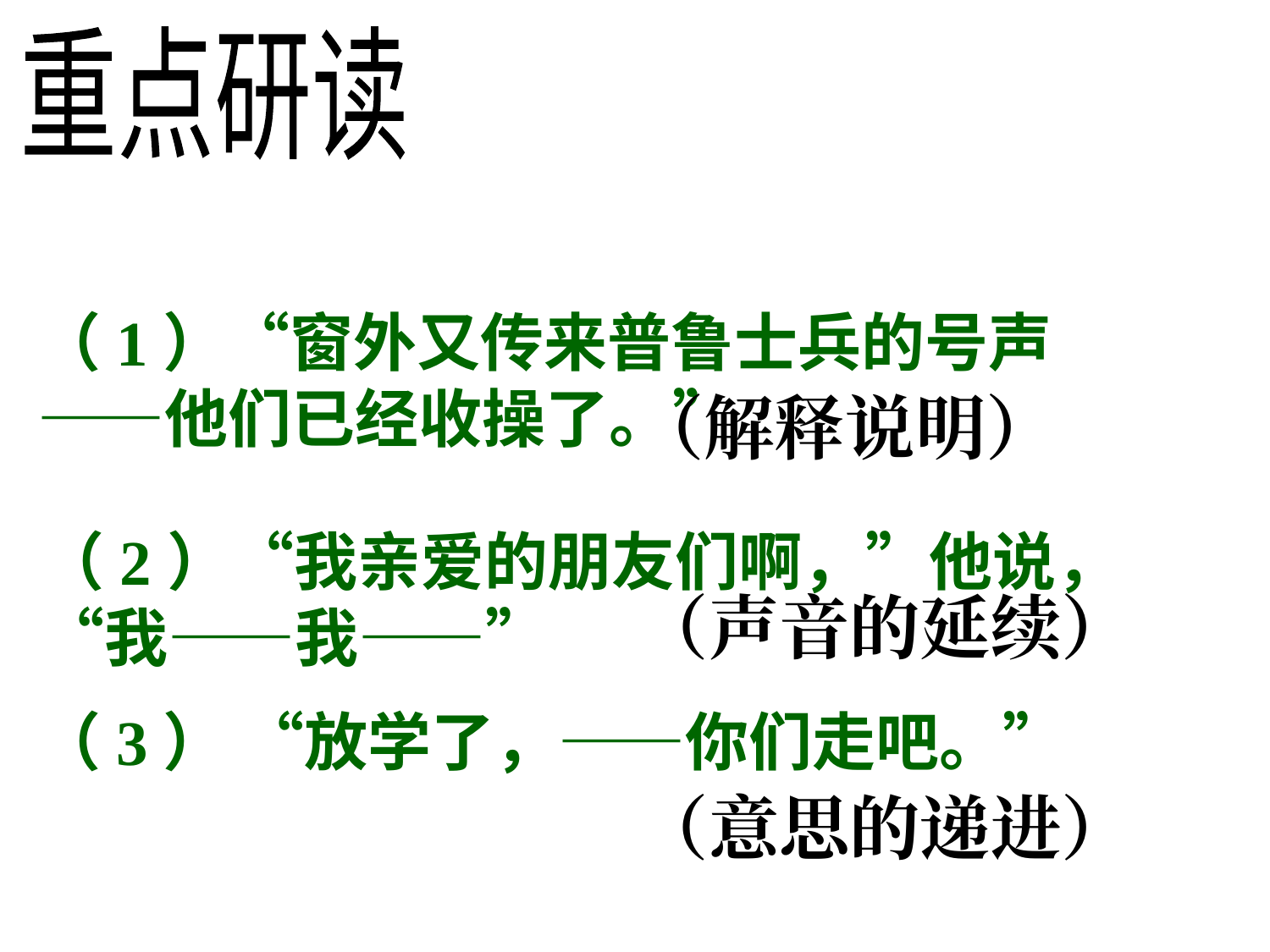

重点研读

（1）“窗外又传来普鲁士兵的号声——他们已经收操了。”

（解释说明）
（2）“我亲爱的朋友们啊，”他说，“我——我——”

（声音的延续）
（3） “放学了，——你们走吧。”

（意思的递进）